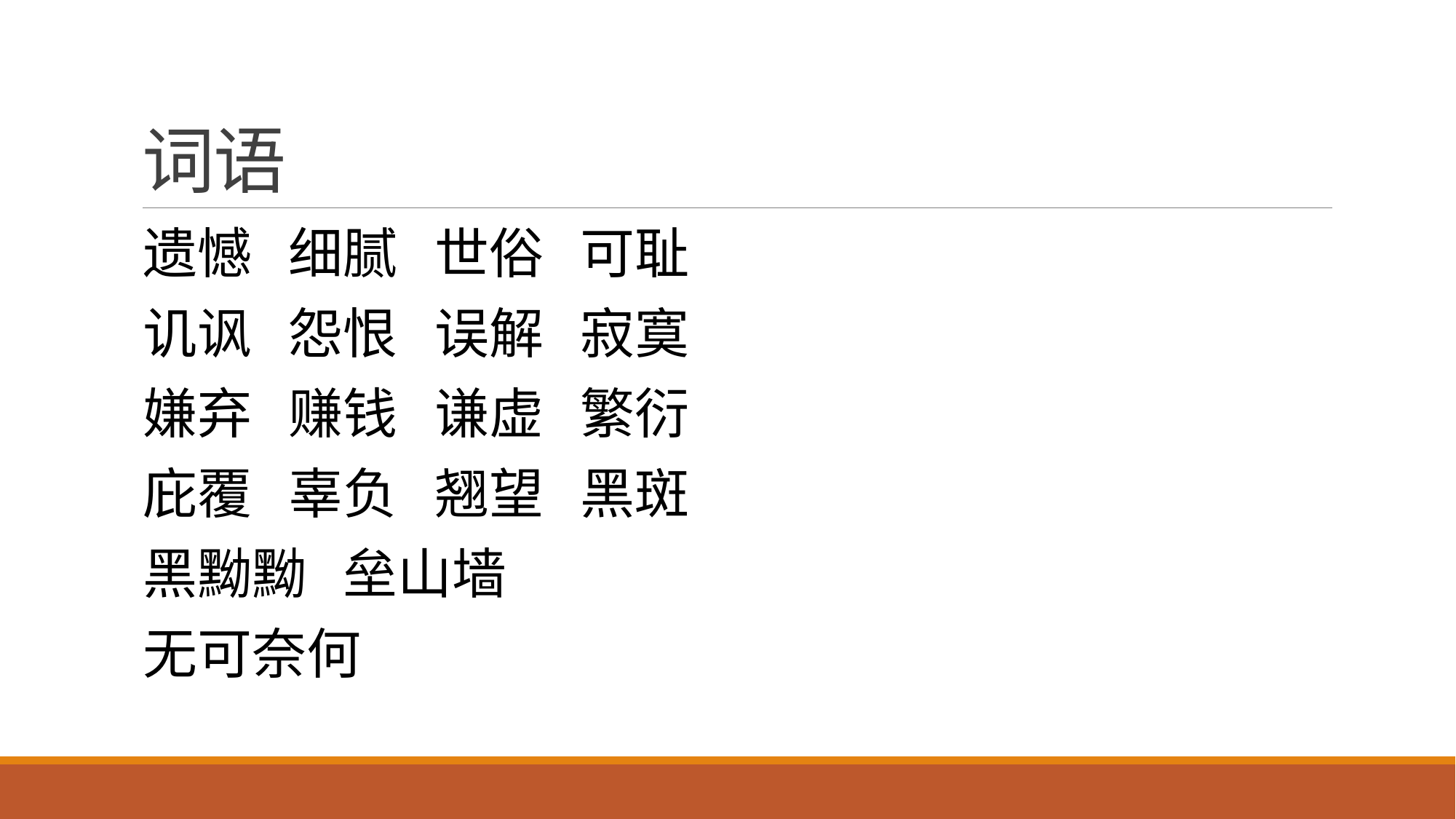

# 词语
遗憾   细腻   世俗   可耻
讥讽   怨恨   误解   寂寞
嫌弃   赚钱   谦虚   繁衍
庇覆   辜负   翘望   黑斑
黑黝黝   垒山墙
无可奈何